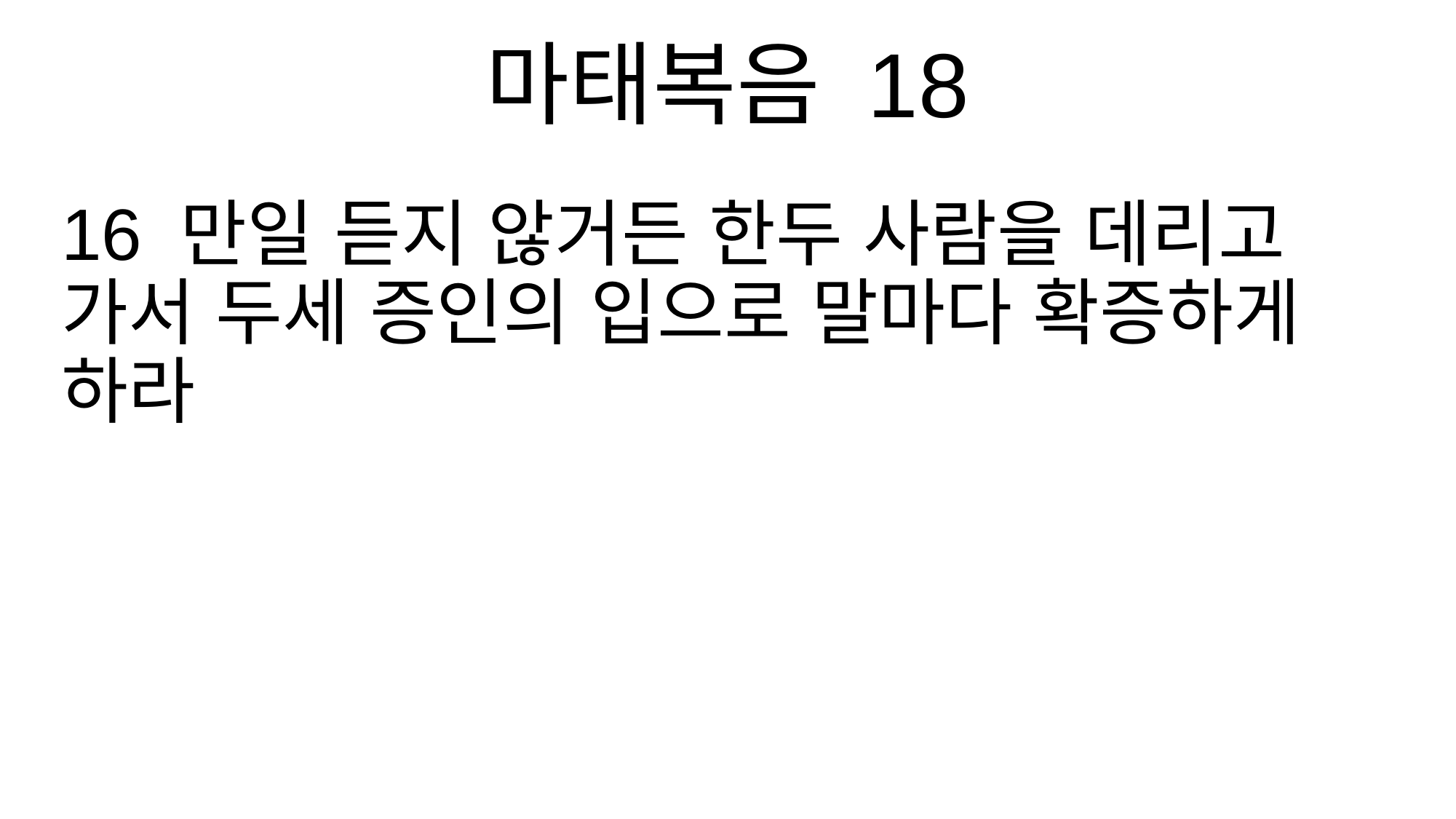

마태복음 18
16 만일 듣지 않거든 한두 사람을 데리고 가서 두세 증인의 입으로 말마다 확증하게 하라